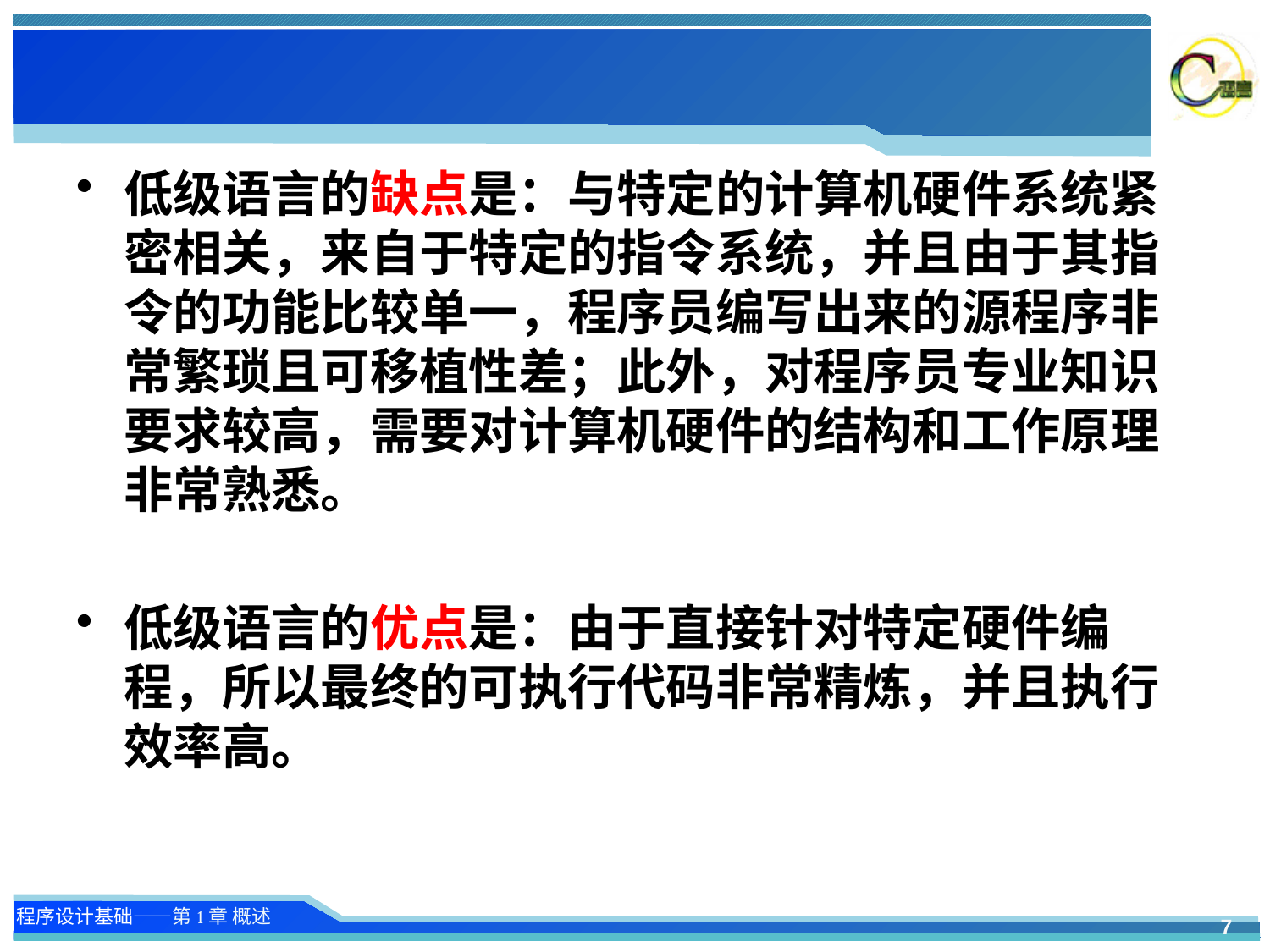

低级语言的缺点是：与特定的计算机硬件系统紧密相关，来自于特定的指令系统，并且由于其指令的功能比较单一，程序员编写出来的源程序非常繁琐且可移植性差；此外，对程序员专业知识要求较高，需要对计算机硬件的结构和工作原理非常熟悉。

低级语言的优点是：由于直接针对特定硬件编程，所以最终的可执行代码非常精炼，并且执行效率高。
7